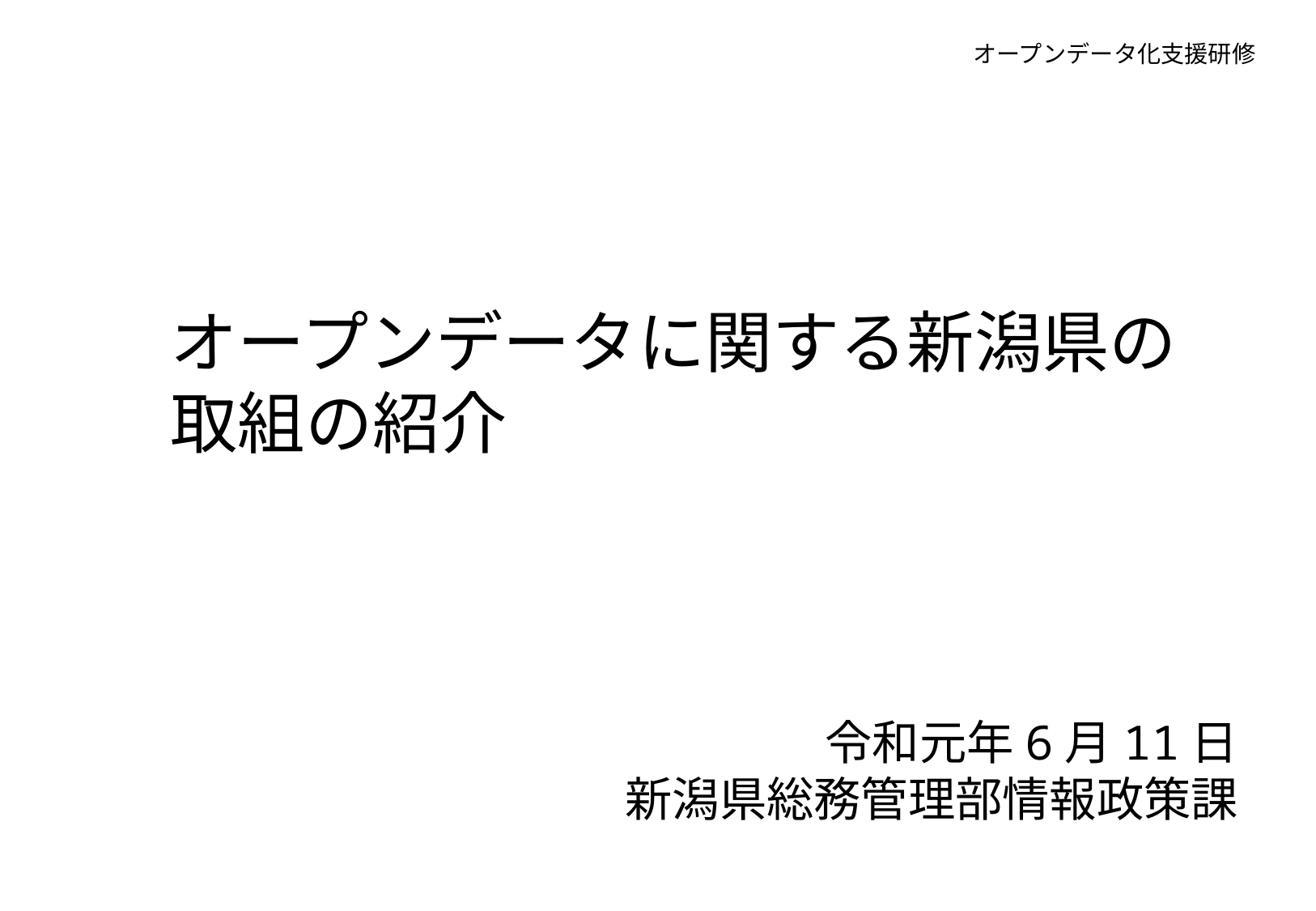

オープンデータ化支援研修
# オープンデータに関する新潟県の 取組の紹介
令和元年6月11日
新潟県総務管理部情報政策課